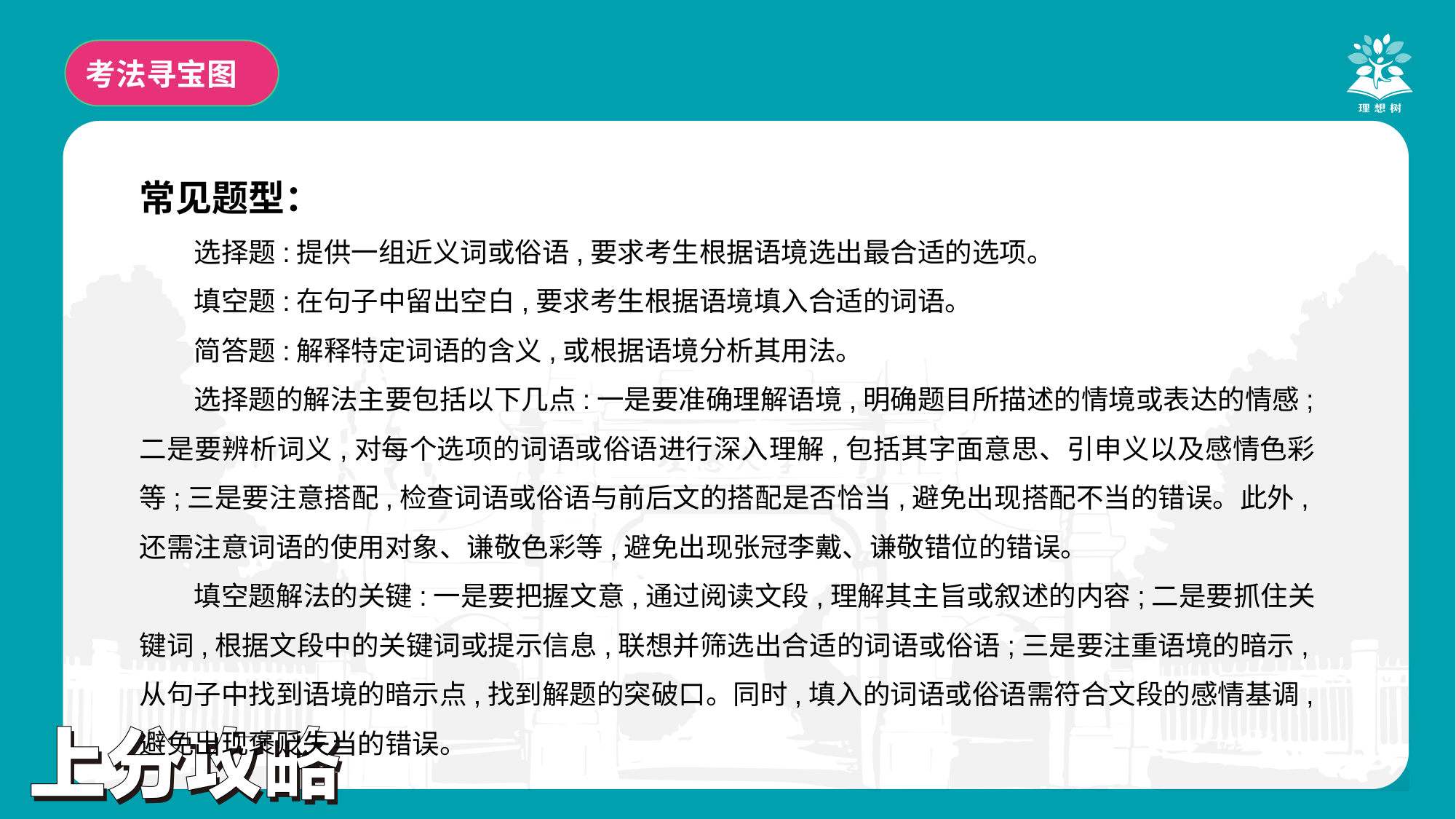

考法寻宝图
常见题型：
选择题:提供一组近义词或俗语,要求考生根据语境选出最合适的选项。
填空题:在句子中留出空白,要求考生根据语境填入合适的词语。
简答题:解释特定词语的含义,或根据语境分析其用法。
选择题的解法主要包括以下几点:一是要准确理解语境,明确题目所描述的情境或表达的情感;二是要辨析词义,对每个选项的词语或俗语进行深入理解,包括其字面意思、引申义以及感情色彩等;三是要注意搭配,检查词语或俗语与前后文的搭配是否恰当,避免出现搭配不当的错误。此外,还需注意词语的使用对象、谦敬色彩等,避免出现张冠李戴、谦敬错位的错误。
填空题解法的关键:一是要把握文意,通过阅读文段,理解其主旨或叙述的内容;二是要抓住关键词,根据文段中的关键词或提示信息,联想并筛选出合适的词语或俗语;三是要注重语境的暗示,从句子中找到语境的暗示点,找到解题的突破口。同时,填入的词语或俗语需符合文段的感情基调,避免出现褒贬失当的错误。